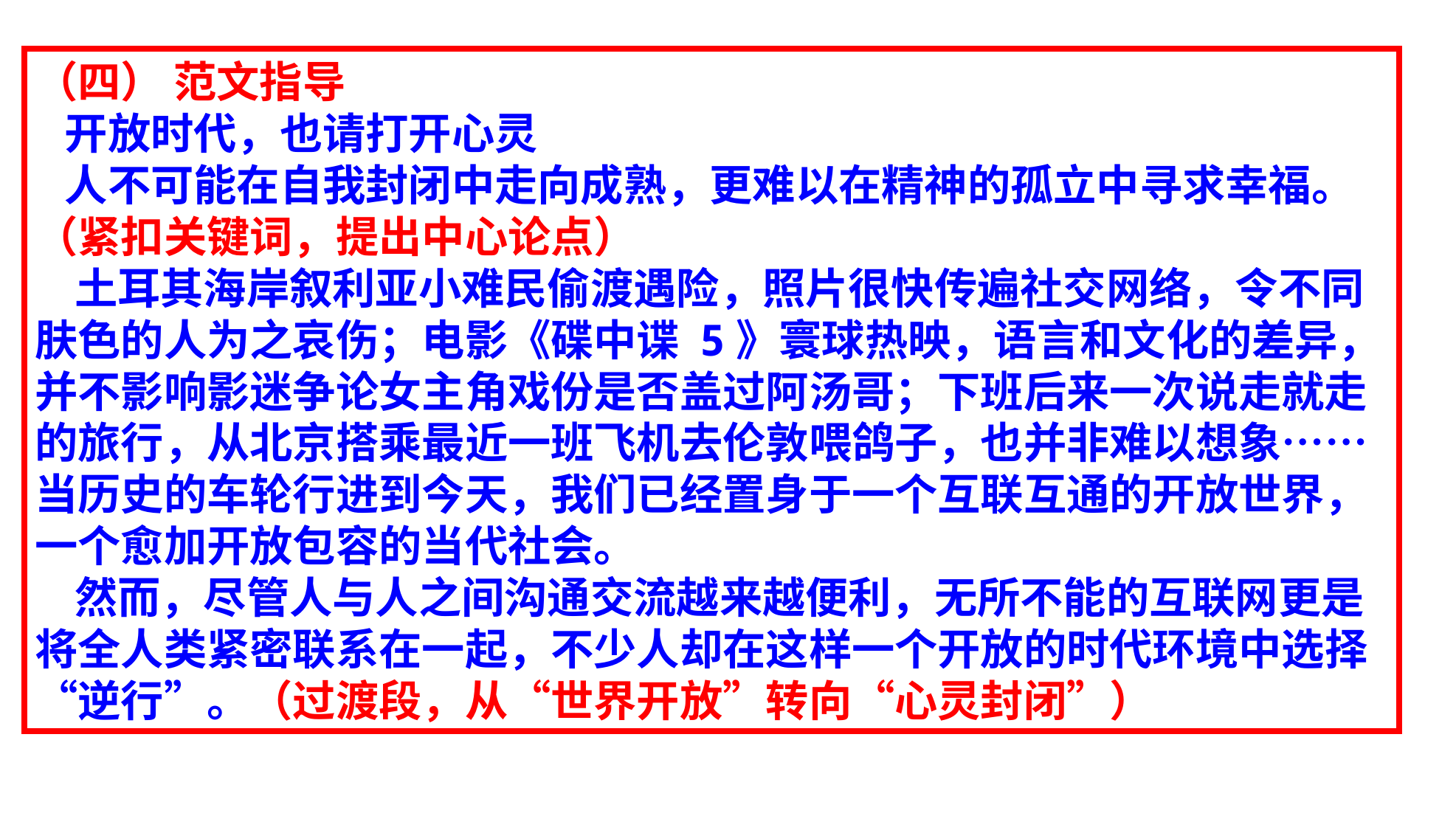

（四） 范文指导
  开放时代，也请打开心灵
  人不可能在自我封闭中走向成熟，更难以在精神的孤立中寻求幸福。 （紧扣关键词，提出中心论点）
   土耳其海岸叙利亚小难民偷渡遇险，照片很快传遍社交网络，令不同肤色的人为之哀伤；电影《碟中谍 5》寰球热映，语言和文化的差异，并不影响影迷争论女主角戏份是否盖过阿汤哥；下班后来一次说走就走的旅行，从北京搭乘最近一班飞机去伦敦喂鸽子，也并非难以想象……当历史的车轮行进到今天，我们已经置身于一个互联互通的开放世界，一个愈加开放包容的当代社会。
   然而，尽管人与人之间沟通交流越来越便利，无所不能的互联网更是将全人类紧密联系在一起，不少人却在这样一个开放的时代环境中选择“逆行”。（过渡段，从“世界开放”转向“心灵封闭”）